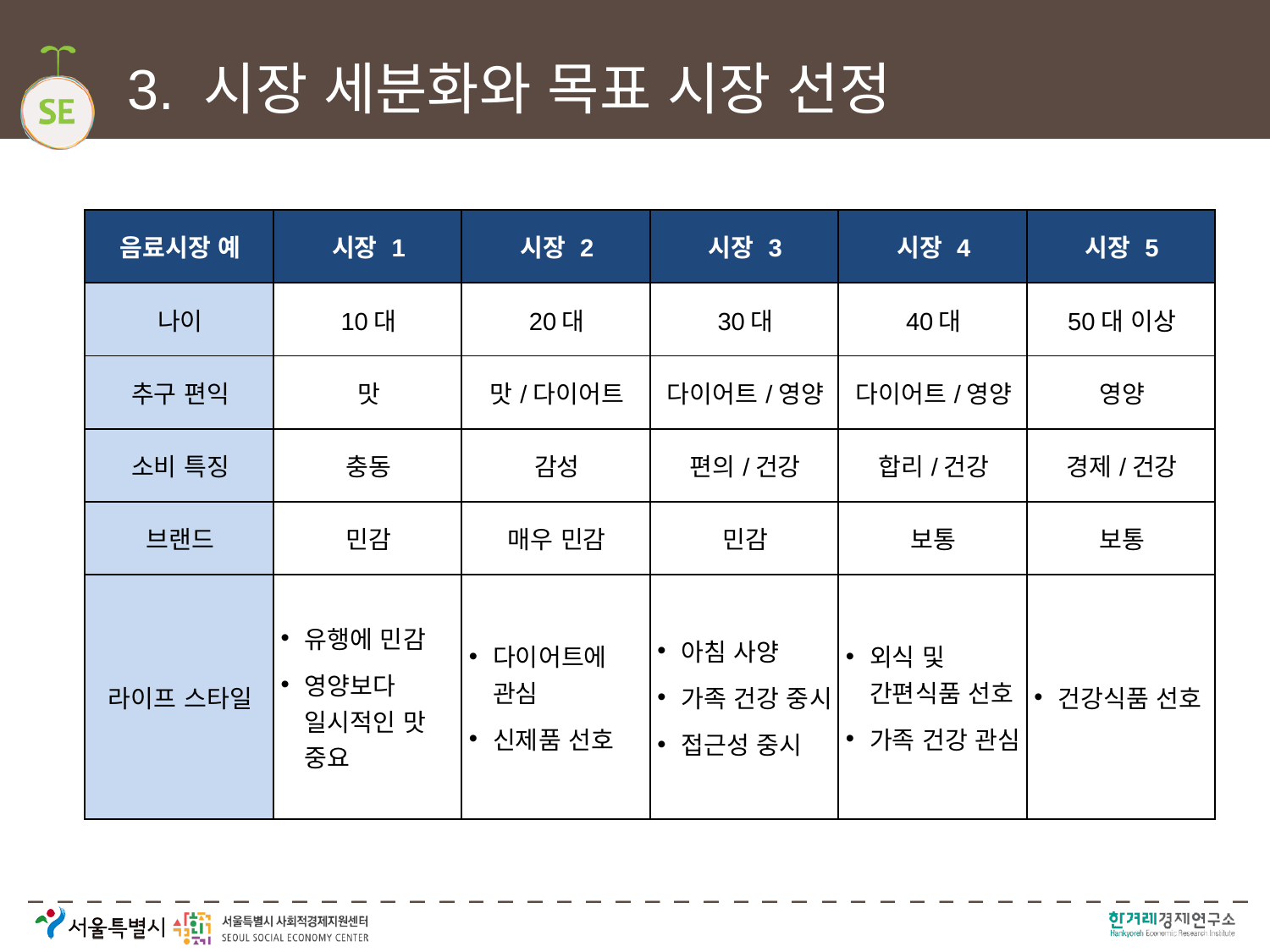

# 3. 시장 세분화와 목표 시장 선정
| 음료시장 예 | 시장 1 | 시장 2 | 시장 3 | 시장 4 | 시장 5 |
| --- | --- | --- | --- | --- | --- |
| 나이 | 10대 | 20대 | 30대 | 40대 | 50대 이상 |
| 추구 편익 | 맛 | 맛/다이어트 | 다이어트/영양 | 다이어트/영양 | 영양 |
| 소비 특징 | 충동 | 감성 | 편의/건강 | 합리/건강 | 경제/건강 |
| 브랜드 | 민감 | 매우 민감 | 민감 | 보통 | 보통 |
| 라이프 스타일 | 유행에 민감 영양보다 일시적인 맛 중요 | 다이어트에 관심 신제품 선호 | 아침 사양 가족 건강 중시 접근성 중시 | 외식 및 간편식품 선호 가족 건강 관심 | 건강식품 선호 |